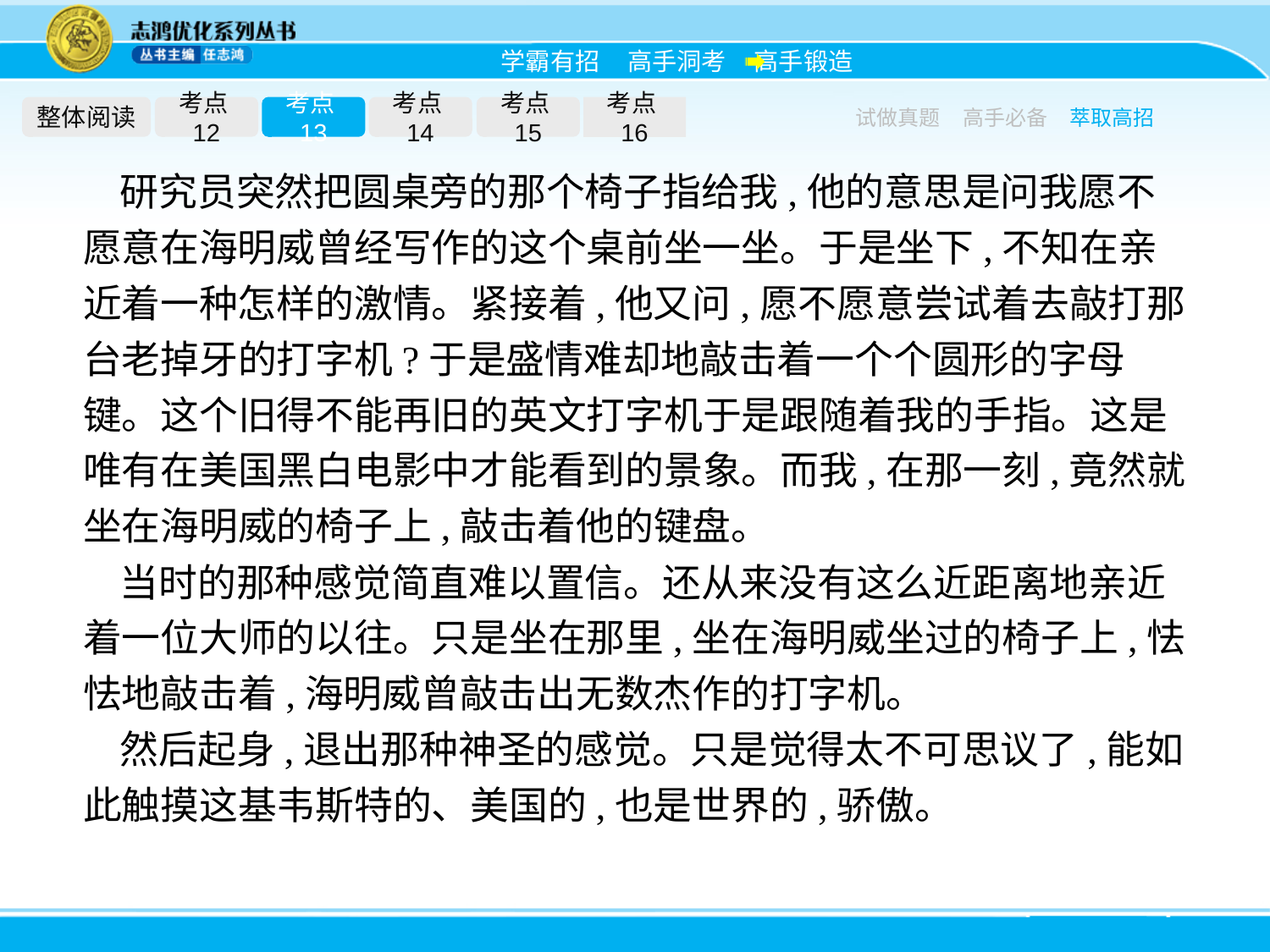

整体阅读
考点12
考点13
考点14
考点15
考点16
试做真题
高手必备
萃取高招
研究员突然把圆桌旁的那个椅子指给我,他的意思是问我愿不愿意在海明威曾经写作的这个桌前坐一坐。于是坐下,不知在亲近着一种怎样的激情。紧接着,他又问,愿不愿意尝试着去敲打那台老掉牙的打字机?于是盛情难却地敲击着一个个圆形的字母键。这个旧得不能再旧的英文打字机于是跟随着我的手指。这是唯有在美国黑白电影中才能看到的景象。而我,在那一刻,竟然就坐在海明威的椅子上,敲击着他的键盘。
当时的那种感觉简直难以置信。还从来没有这么近距离地亲近着一位大师的以往。只是坐在那里,坐在海明威坐过的椅子上,怯怯地敲击着,海明威曾敲击出无数杰作的打字机。
然后起身,退出那种神圣的感觉。只是觉得太不可思议了,能如此触摸这基韦斯特的、美国的,也是世界的,骄傲。